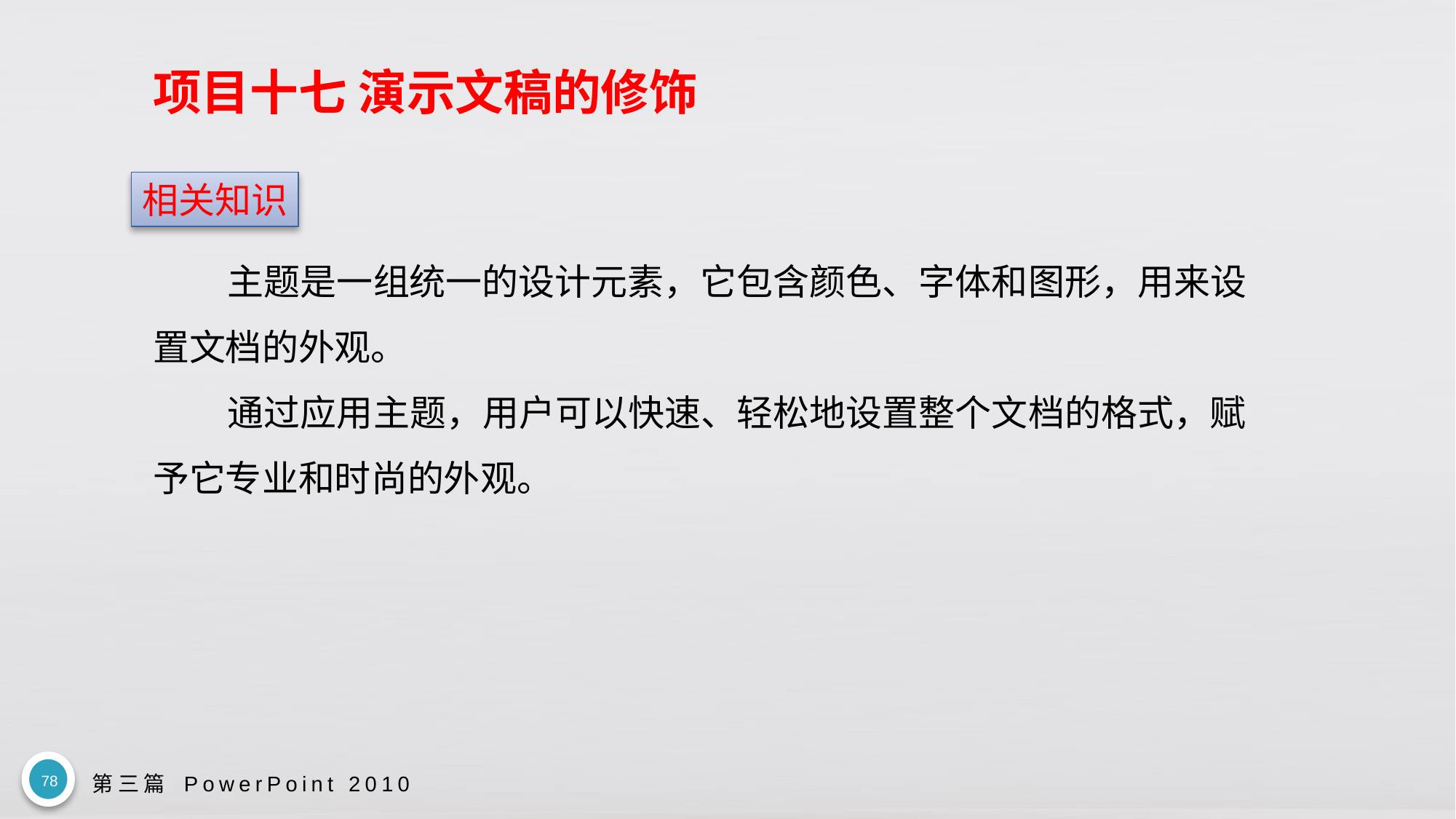

# 项目十七 演示文稿的修饰
相关知识
主题是一组统一的设计元素，它包含颜色、字体和图形，用来设置文档的外观。
通过应用主题，用户可以快速、轻松地设置整个文档的格式，赋予它专业和时尚的外观。
78